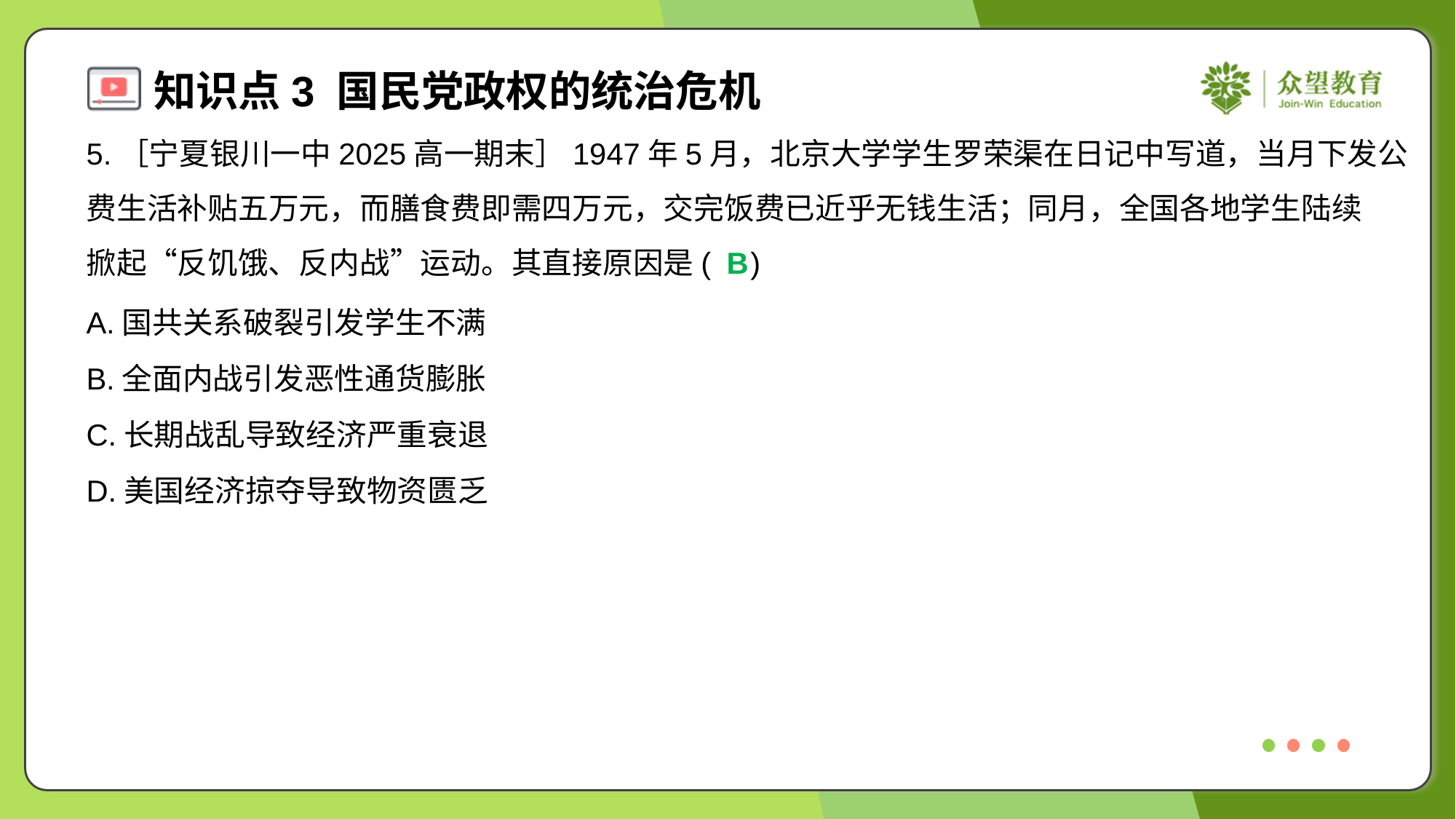

5.［宁夏银川一中2025高一期末］1947年5月，北京大学学生罗荣渠在日记中写道，当月下发公
费生活补贴五万元，而膳食费即需四万元，交完饭费已近乎无钱生活；同月，全国各地学生陆续
掀起“反饥饿、反内战”运动。其直接原因是(     )
B
A.国共关系破裂引发学生不满
B.全面内战引发恶性通货膨胀
C.长期战乱导致经济严重衰退
D.美国经济掠夺导致物资匮乏